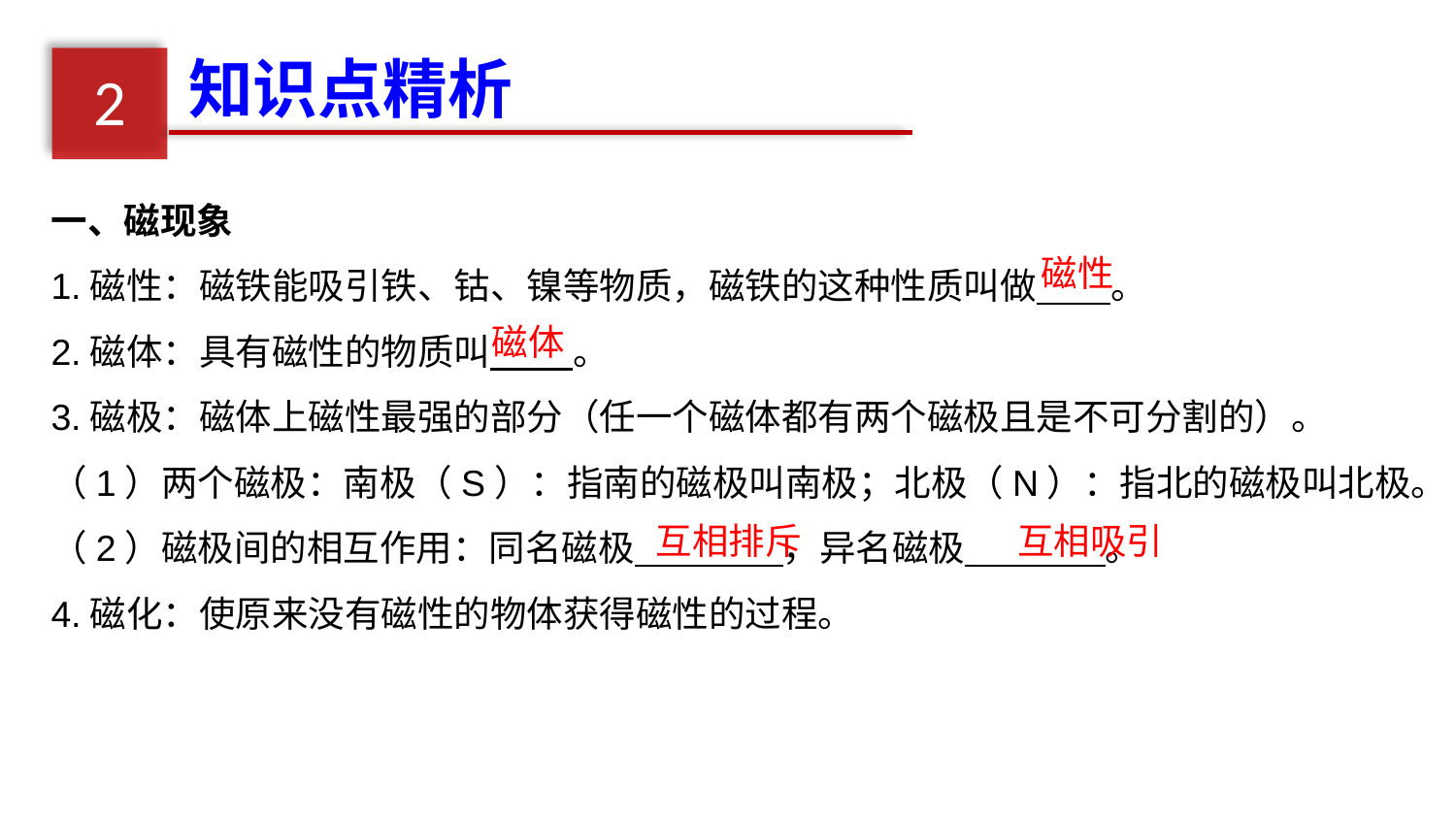

知识点精析

2
一、磁现象
1.磁性：磁铁能吸引铁、钴、镍等物质，磁铁的这种性质叫做         。
2.磁体：具有磁性的物质叫          。
3.磁极：磁体上磁性最强的部分（任一个磁体都有两个磁极且是不可分割的）。
（1）两个磁极：南极（S）：指南的磁极叫南极；北极（N）：指北的磁极叫北极。
（2）磁极间的相互作用：同名磁极                  ，异名磁极                 。
4.磁化：使原来没有磁性的物体获得磁性的过程。
磁性
磁体
互相排斥
互相吸引